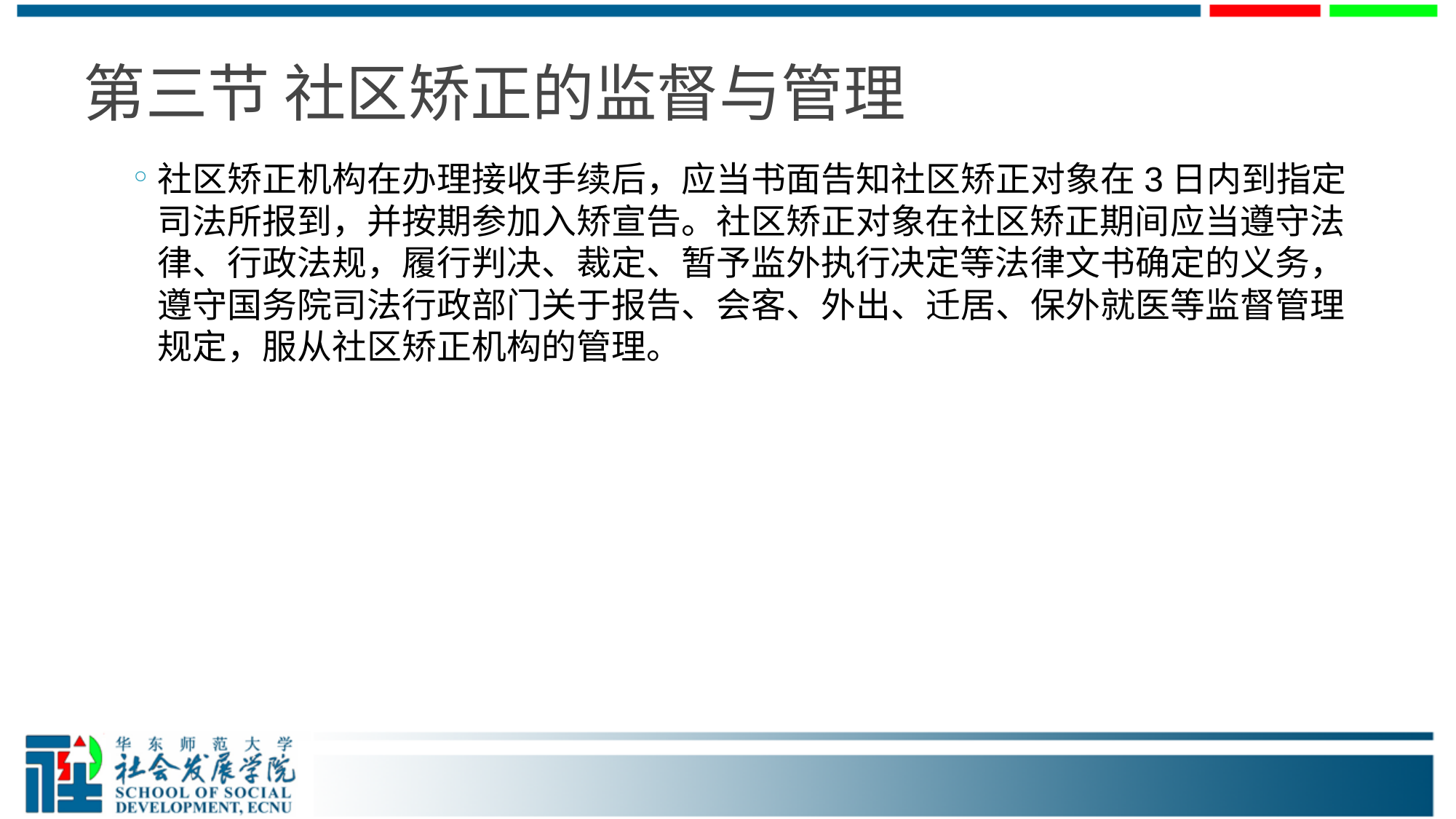

# 第三节 社区矫正的监督与管理
社区矫正机构在办理接收手续后，应当书面告知社区矫正对象在3日内到指定司法所报到，并按期参加入矫宣告。社区矫正对象在社区矫正期间应当遵守法律、行政法规，履行判决、裁定、暂予监外执行决定等法律文书确定的义务，遵守国务院司法行政部门关于报告、会客、外出、迁居、保外就医等监督管理规定，服从社区矫正机构的管理。